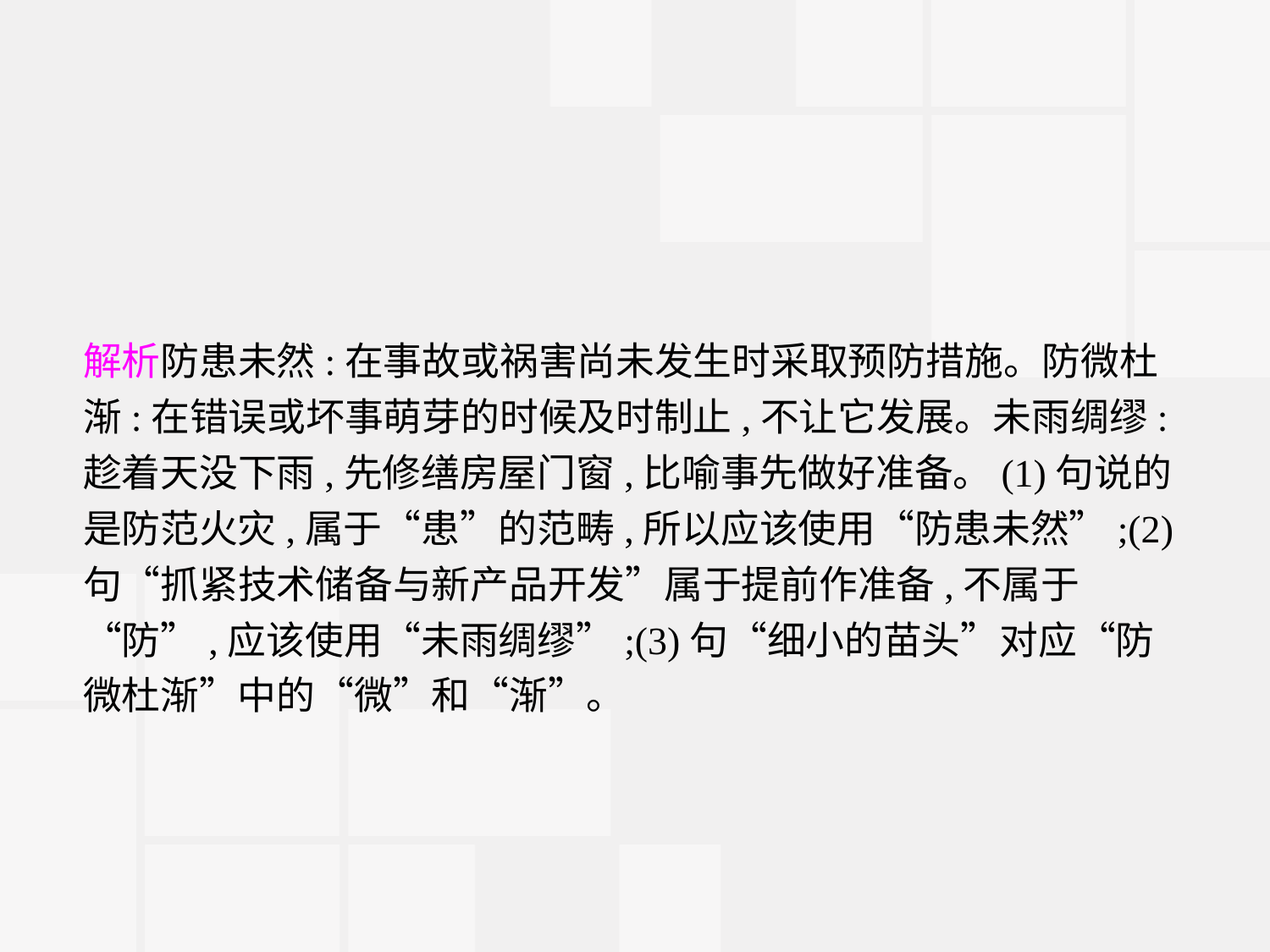

解析防患未然:在事故或祸害尚未发生时采取预防措施。防微杜渐:在错误或坏事萌芽的时候及时制止,不让它发展。未雨绸缪:趁着天没下雨,先修缮房屋门窗,比喻事先做好准备。(1)句说的是防范火灾,属于“患”的范畴,所以应该使用“防患未然”;(2)句“抓紧技术储备与新产品开发”属于提前作准备,不属于“防”,应该使用“未雨绸缪”;(3)句“细小的苗头”对应“防微杜渐”中的“微”和“渐”。